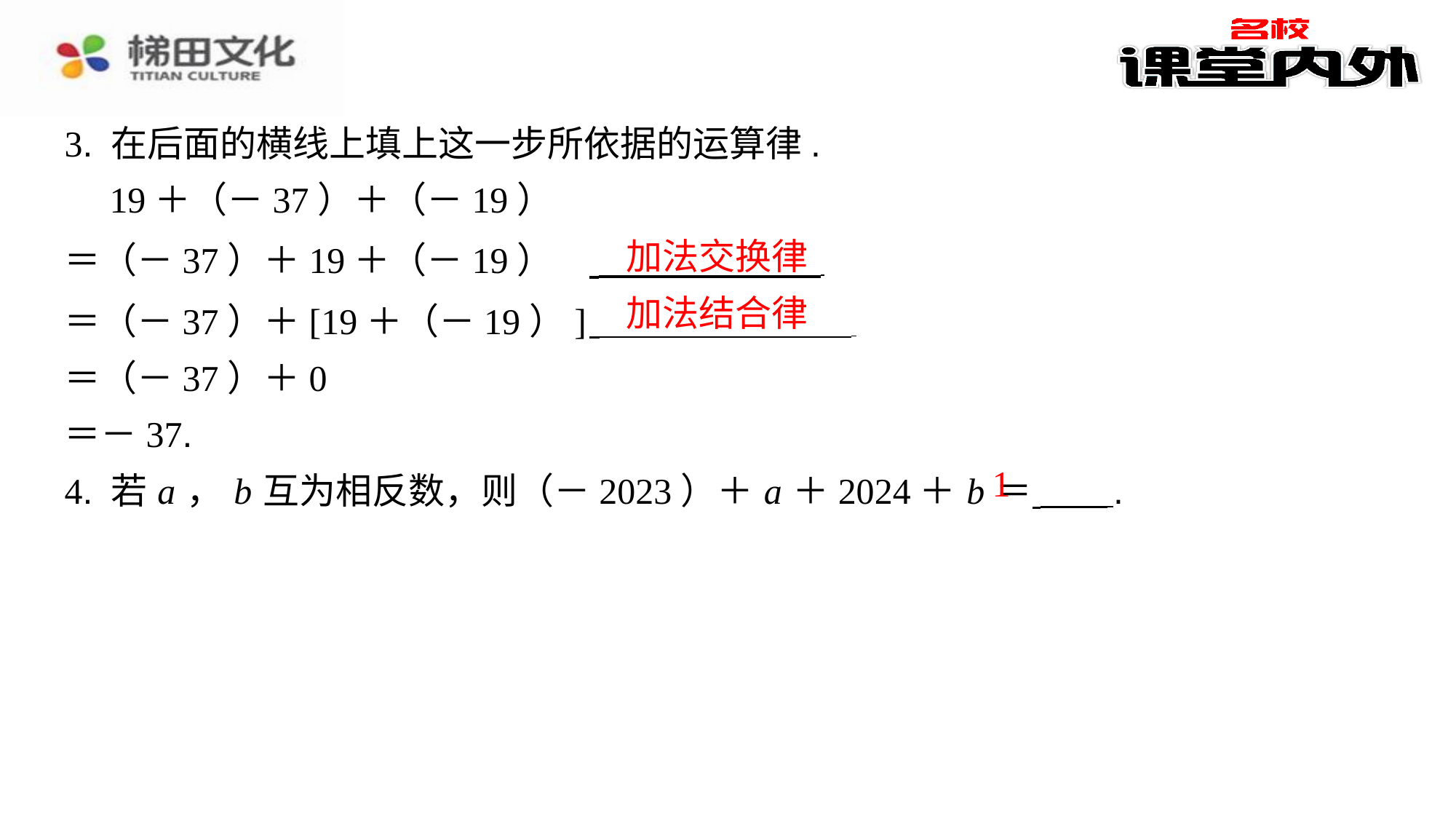

3. 在后面的横线上填上这一步所依据的运算律.
　19＋（－37）＋（－19）
＝（－37）＋19＋（－19）	                                   ⁠
＝（－37）＋[19＋（－19）]	                                   ⁠
＝（－37）＋0
＝－37.
4. 若 a ， b 互为相反数，则（－2023）＋ a ＋2024＋ b ＝            ⁠.
加法交换律
加法结合律
1